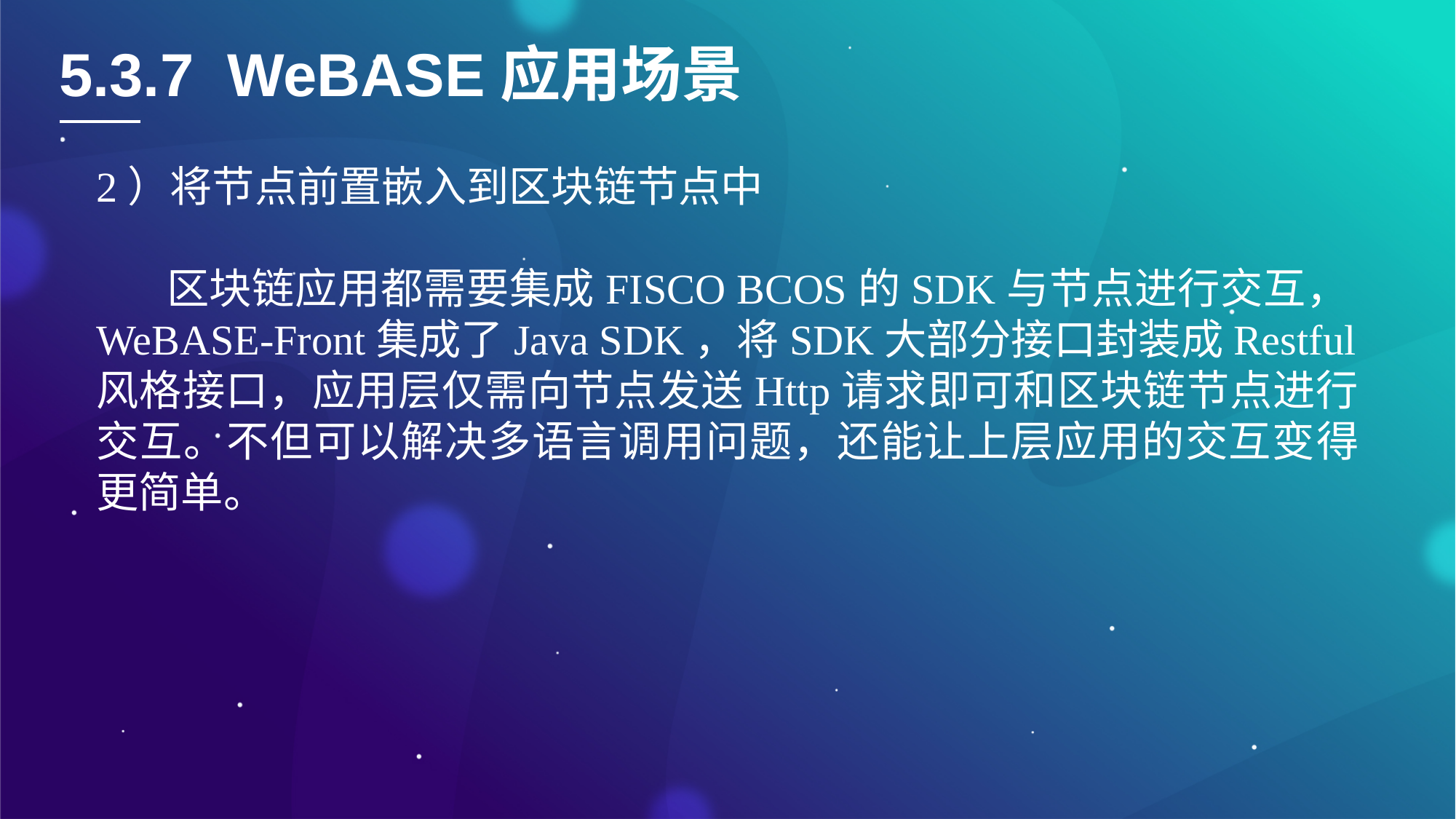

5.3.7  WeBASE应用场景
2）将节点前置嵌入到区块链节点中

      区块链应用都需要集成FISCO BCOS的SDK与节点进行交互，WeBASE-Front集成了Java SDK，将SDK大部分接口封装成Restful风格接口，应用层仅需向节点发送Http请求即可和区块链节点进行交互。不但可以解决多语言调用问题，还能让上层应用的交互变得更简单。